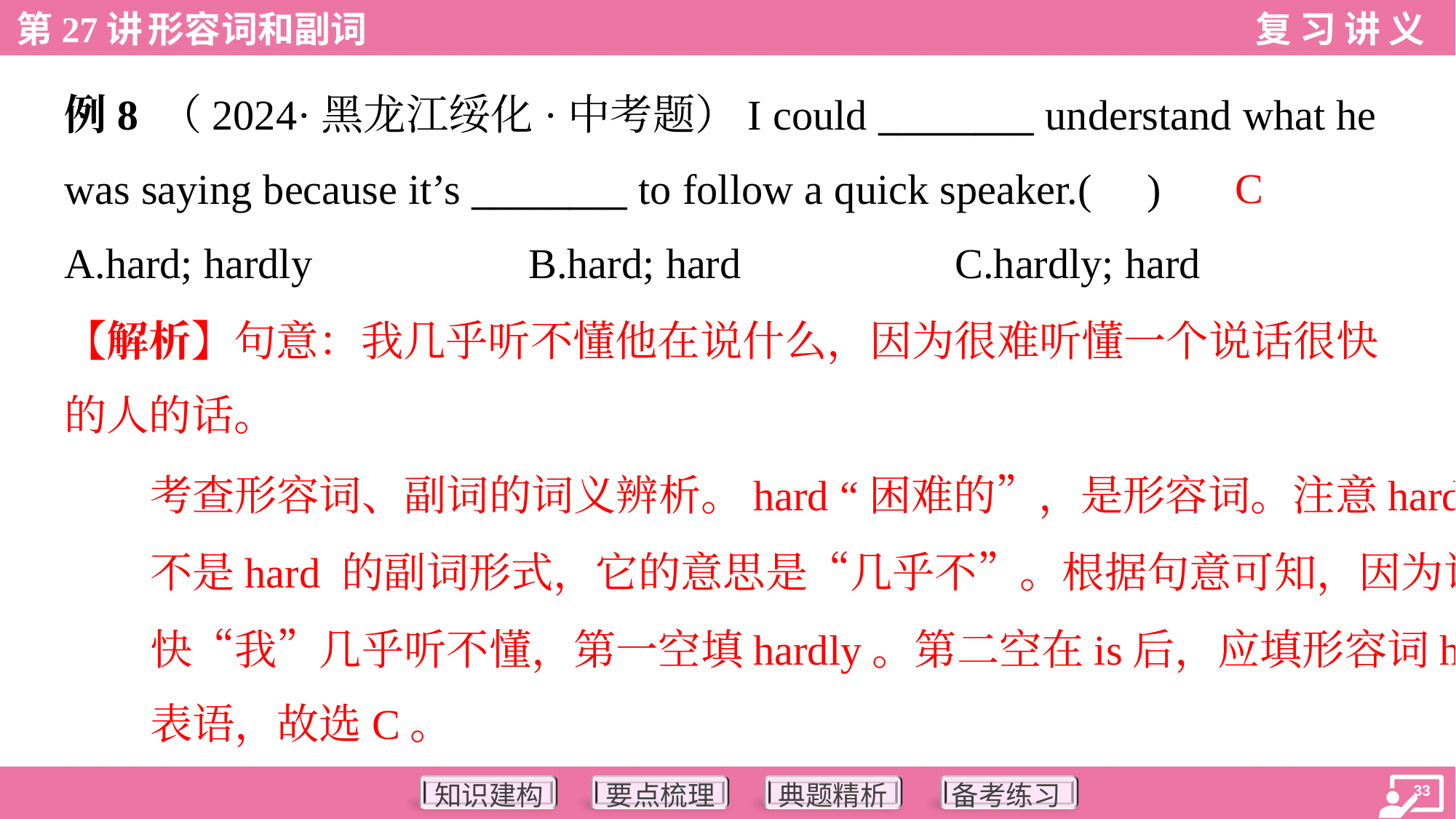

例8 （2024·黑龙江绥化·中考题）I could ________ understand what he
was saying because it’s ________ to follow a quick speaker.(     )
C
A.hard; hardly	B.hard; hard	C.hardly; hard
【解析】句意：我几乎听不懂他在说什么，因为很难听懂一个说话很快
的人的话。
考查形容词、副词的词义辨析。hard “困难的”，是形容词。注意hardly
不是hard 的副词形式，它的意思是“几乎不”。根据句意可知，因为说话
快“我”几乎听不懂，第一空填hardly。第二空在is后，应填形容词hard作
表语，故选C。